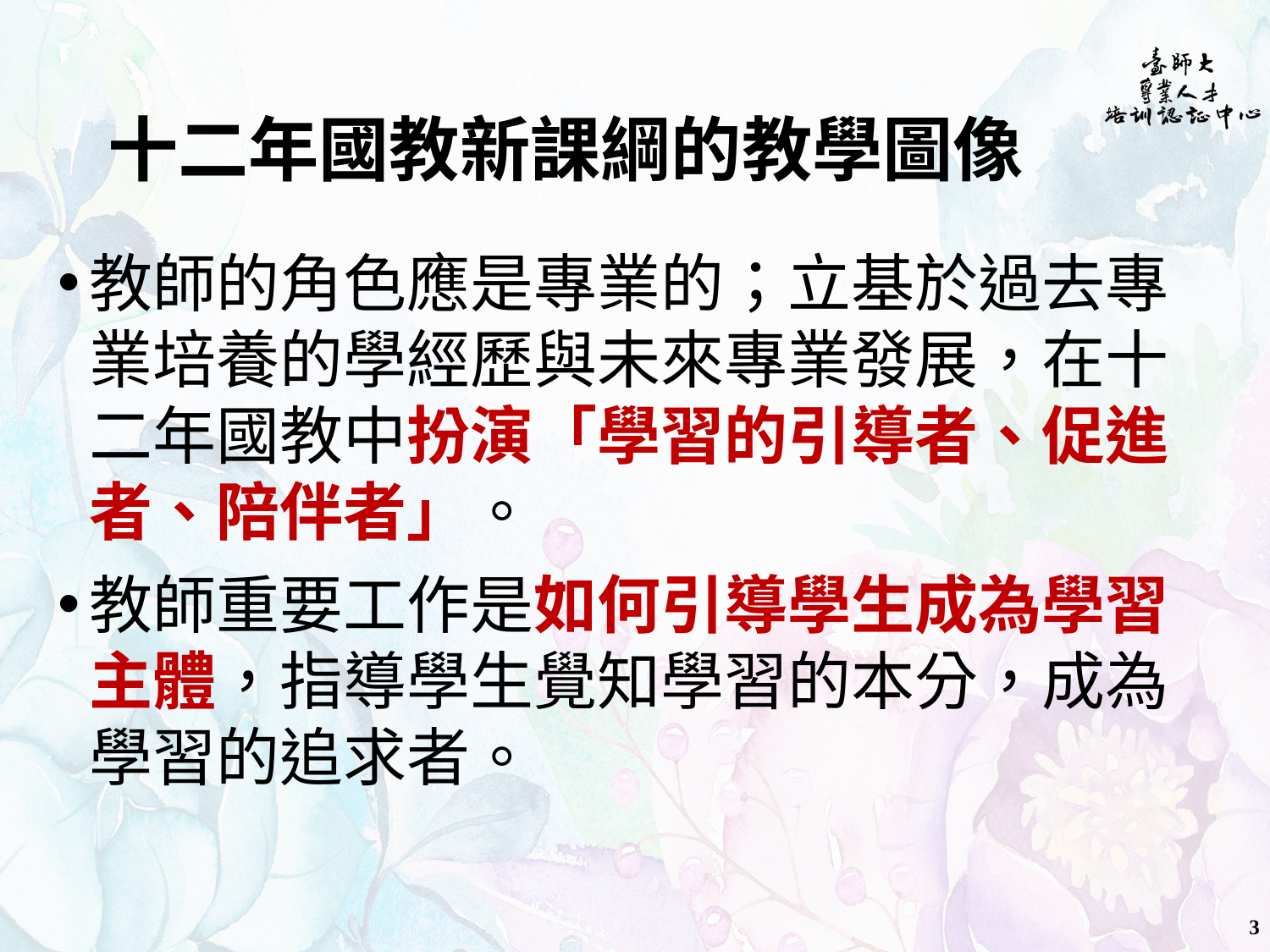

# 十二年國教新課綱的教學圖像
教師的角色應是專業的；立基於過去專業培養的學經歷與未來專業發展，在十二年國教中扮演「學習的引導者、促進者、陪伴者」。
教師重要工作是如何引導學生成為學習主體，指導學生覺知學習的本分，成為學習的追求者。
3